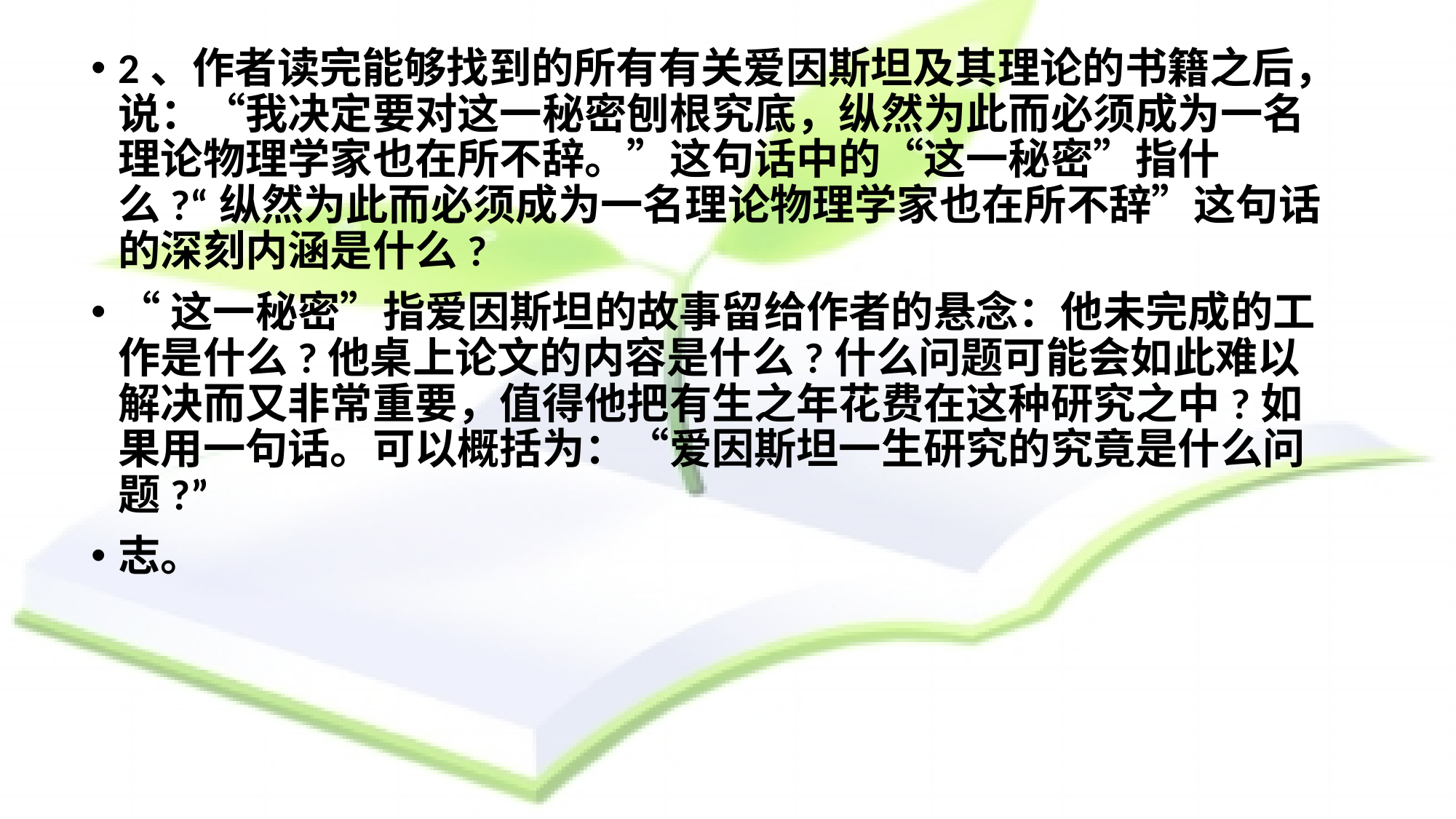

2、作者读完能够找到的所有有关爱因斯坦及其理论的书籍之后，说：“我决定要对这一秘密刨根究底，纵然为此而必须成为一名理论物理学家也在所不辞。”这句话中的“这一秘密”指什么?“纵然为此而必须成为一名理论物理学家也在所不辞”这句话的深刻内涵是什么?
“这一秘密”指爱因斯坦的故事留给作者的悬念：他未完成的工作是什么?他桌上论文的内容是什么?什么问题可能会如此难以解决而又非常重要，值得他把有生之年花费在这种研究之中?如果用一句话。可以概括为：“爱因斯坦一生研究的究竟是什么问题?”
志。